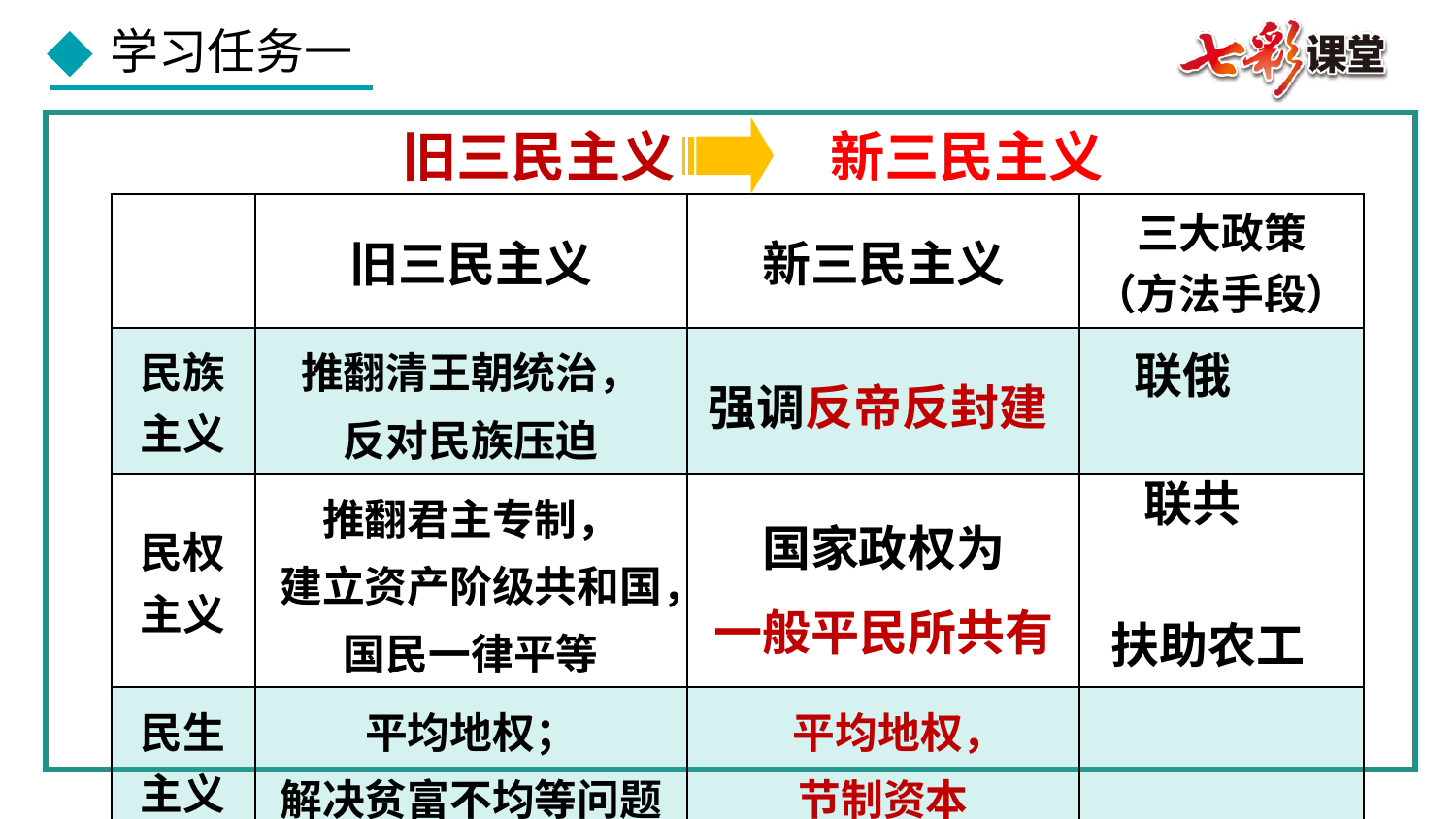

旧三民主义

新三民主义
|  | 旧三民主义 | 新三民主义 | 三大政策 （方法手段） |
| --- | --- | --- | --- |
| 民族 主义 | 推翻清王朝统治， 反对民族压迫 | 强调反帝反封建 |  |
| 民权 主义 | 推翻君主专制， 建立资产阶级共和国，国民一律平等 | 国家政权为 一般平民所共有 |  |
| 民生 主义 | 平均地权； 解决贫富不均等问题 | 平均地权， 节制资本 |  |
联俄
联共
扶助农工